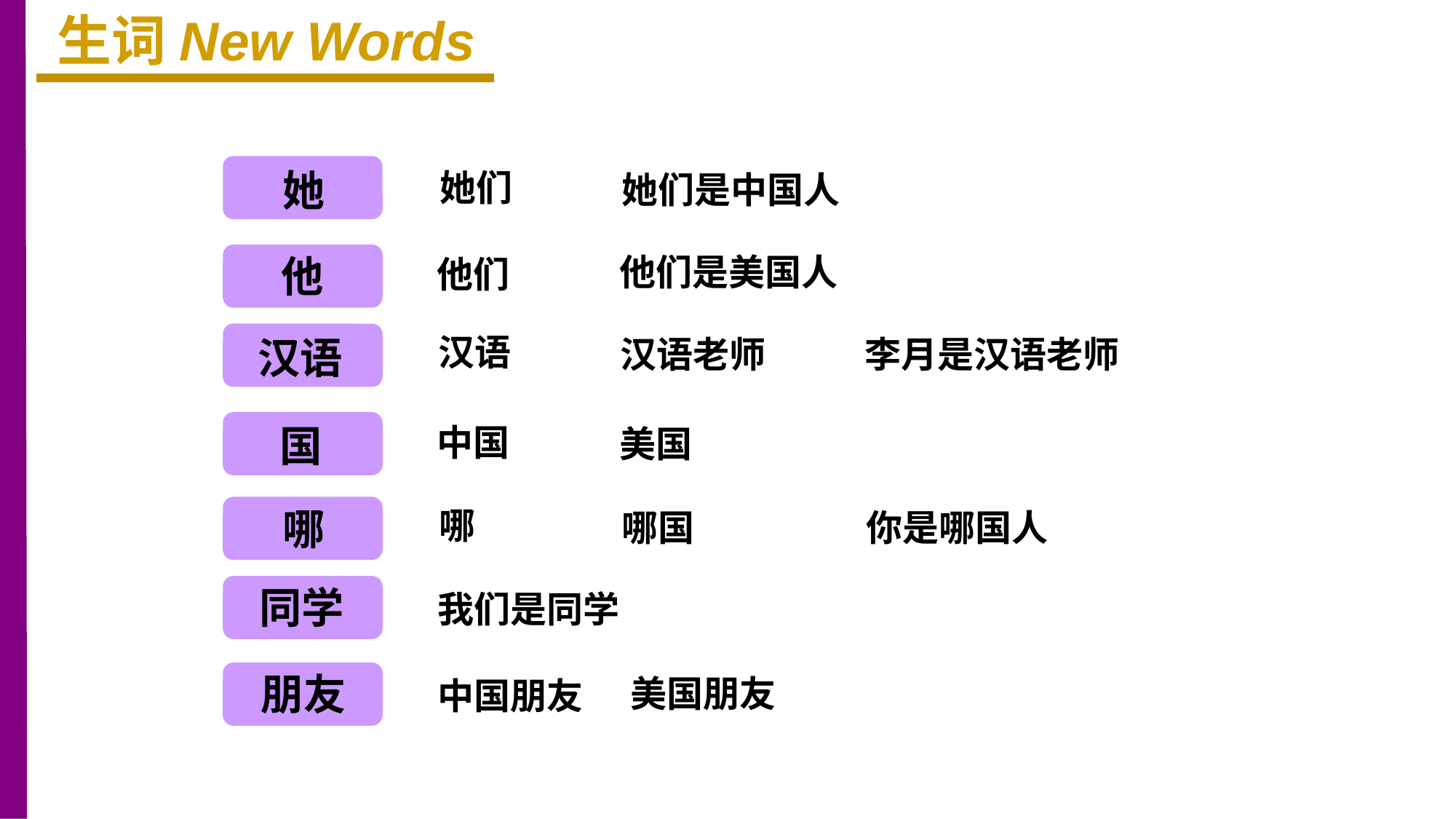

生词New Words

她
她
她们
她们是中国人
他们是美国人
他

他们

汉语
汉语
汉语老师
李月是汉语老师

国
中国
美国

哪
哪
哪国
你是哪国人
同学

我们是同学
朋友

美国朋友
中国朋友